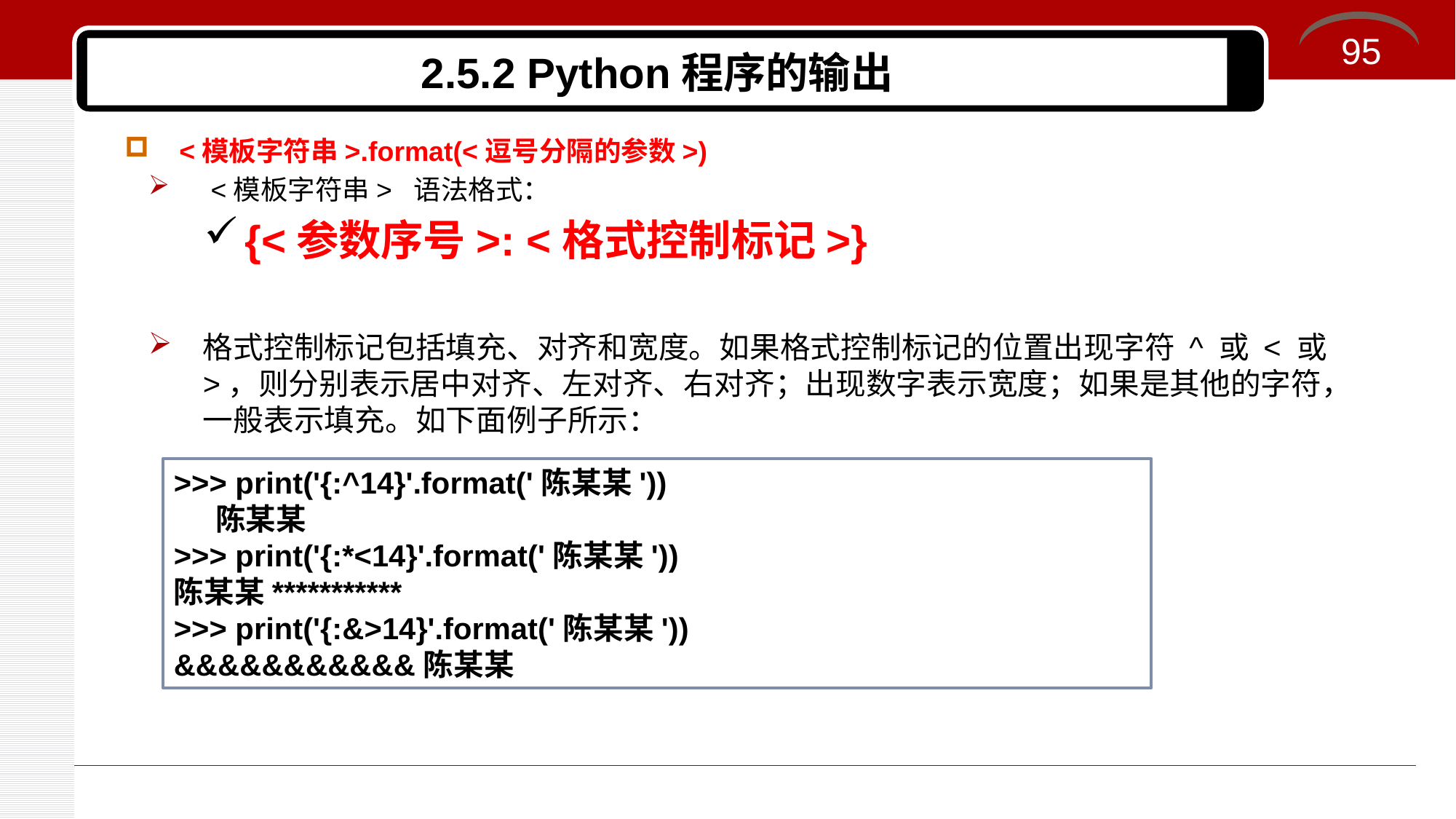

95
# 2.5.2 Python程序的输出
<模板字符串>.format(<逗号分隔的参数>)
 <模板字符串>  语法格式：
{<参数序号>: <格式控制标记>}

格式控制标记包括填充、对齐和宽度。如果格式控制标记的位置出现字符 ^ 或 < 或 >，则分别表示居中对齐、左对齐、右对齐；出现数字表示宽度；如果是其他的字符，一般表示填充。如下面例子所示：

>>> print('{:^14}'.format('陈某某'))
     陈某某
>>> print('{:*<14}'.format('陈某某'))
陈某某***********
>>> print('{:&>14}'.format('陈某某'))
&&&&&&&&&&&陈某某